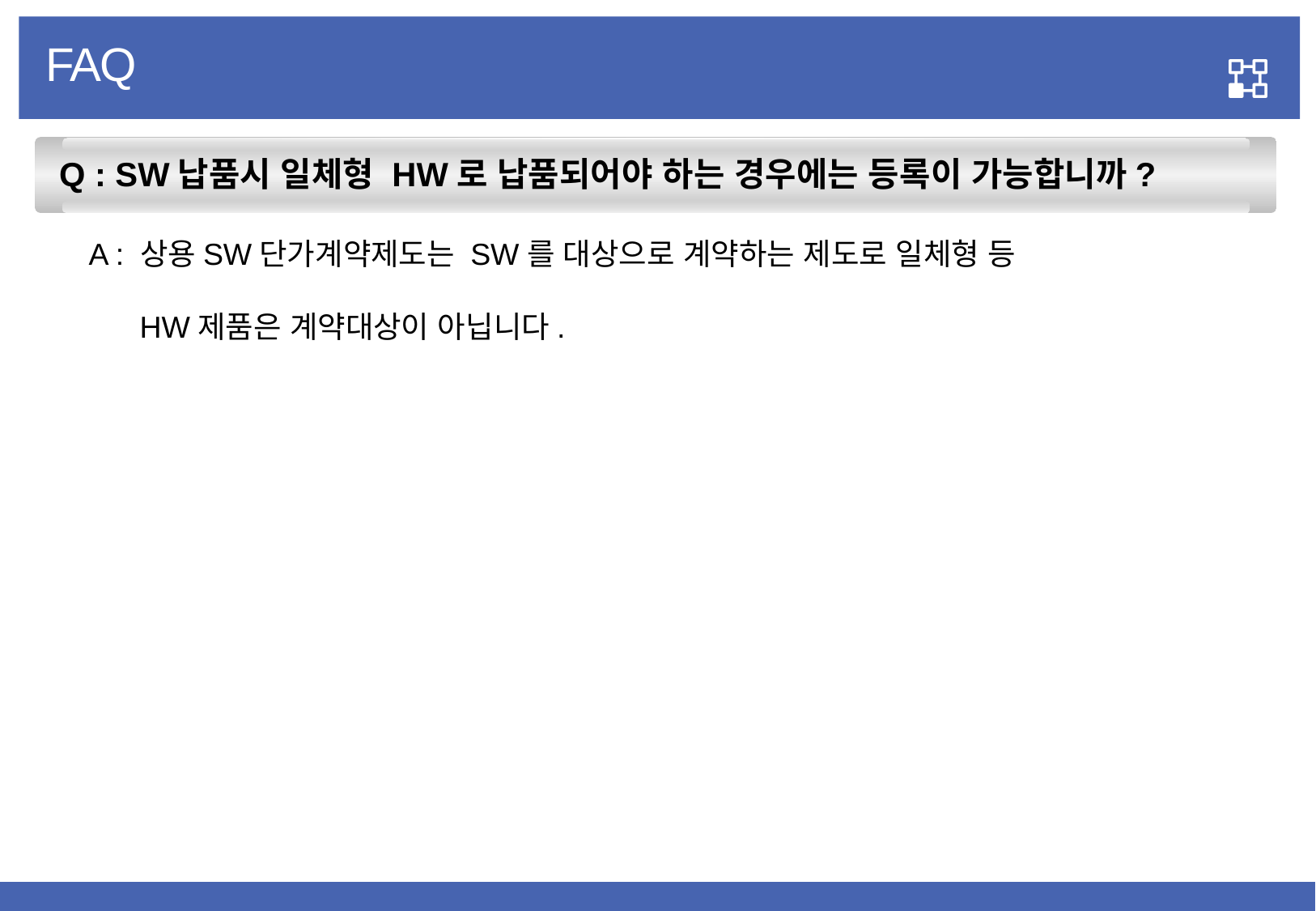

FAQ

 Q : SW납품시 일체형 HW로 납품되어야 하는 경우에는 등록이 가능합니까?
A : 상용SW단가계약제도는 SW를 대상으로 계약하는 제도로 일체형 등

      HW제품은 계약대상이 아닙니다.